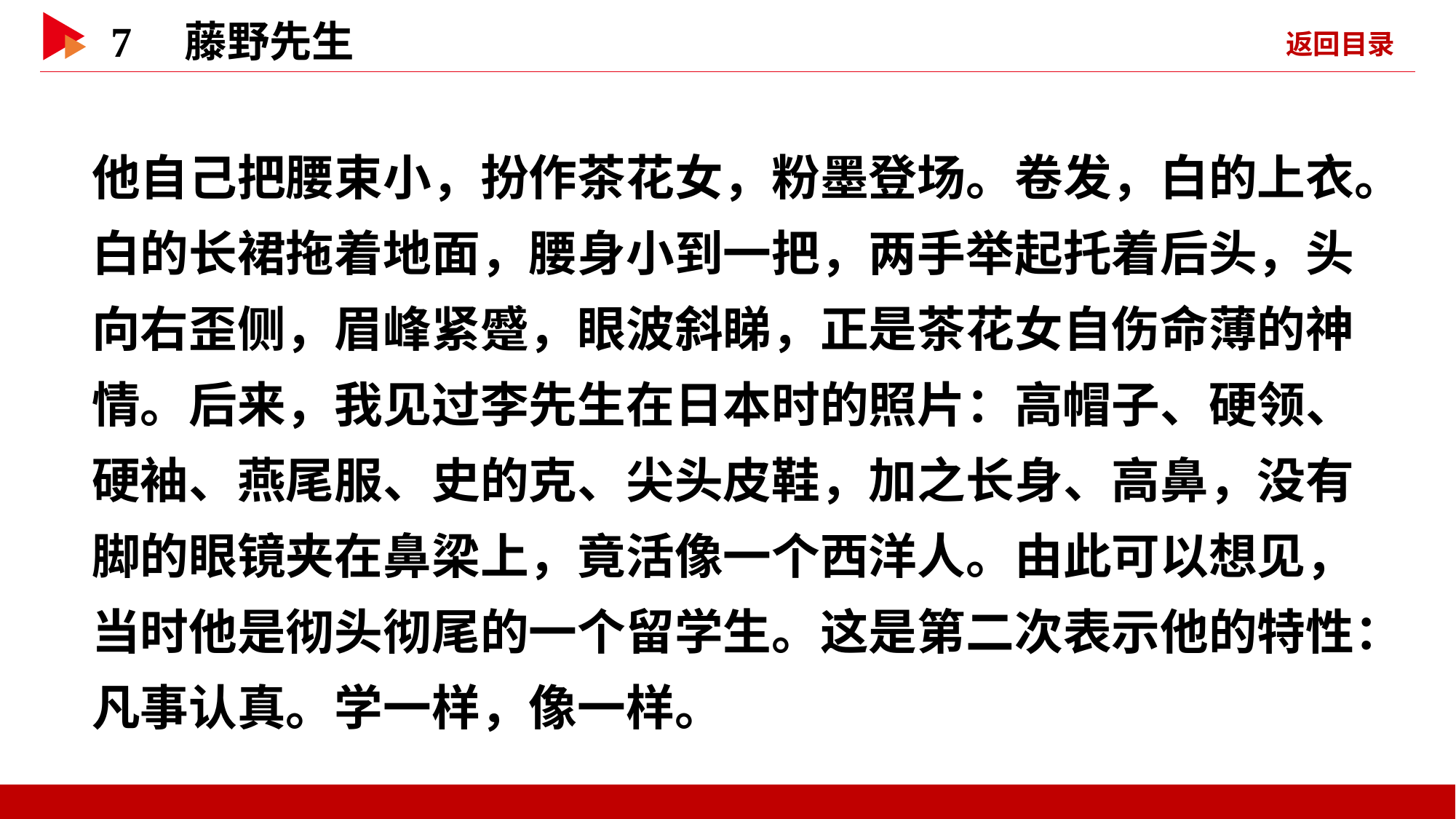

他自己把腰束小，扮作茶花女，粉墨登场。卷发，白的上衣。白的长裙拖着地面，腰身小到一把，两手举起托着后头，头向右歪侧，眉峰紧蹙，眼波斜睇，正是茶花女自伤命薄的神情。后来，我见过李先生在日本时的照片：高帽子、硬领、硬袖、燕尾服、史的克、尖头皮鞋，加之长身、高鼻，没有脚的眼镜夹在鼻梁上，竟活像一个西洋人。由此可以想见，当时他是彻头彻尾的一个留学生。这是第二次表示他的特性：凡事认真。学一样，像一样。